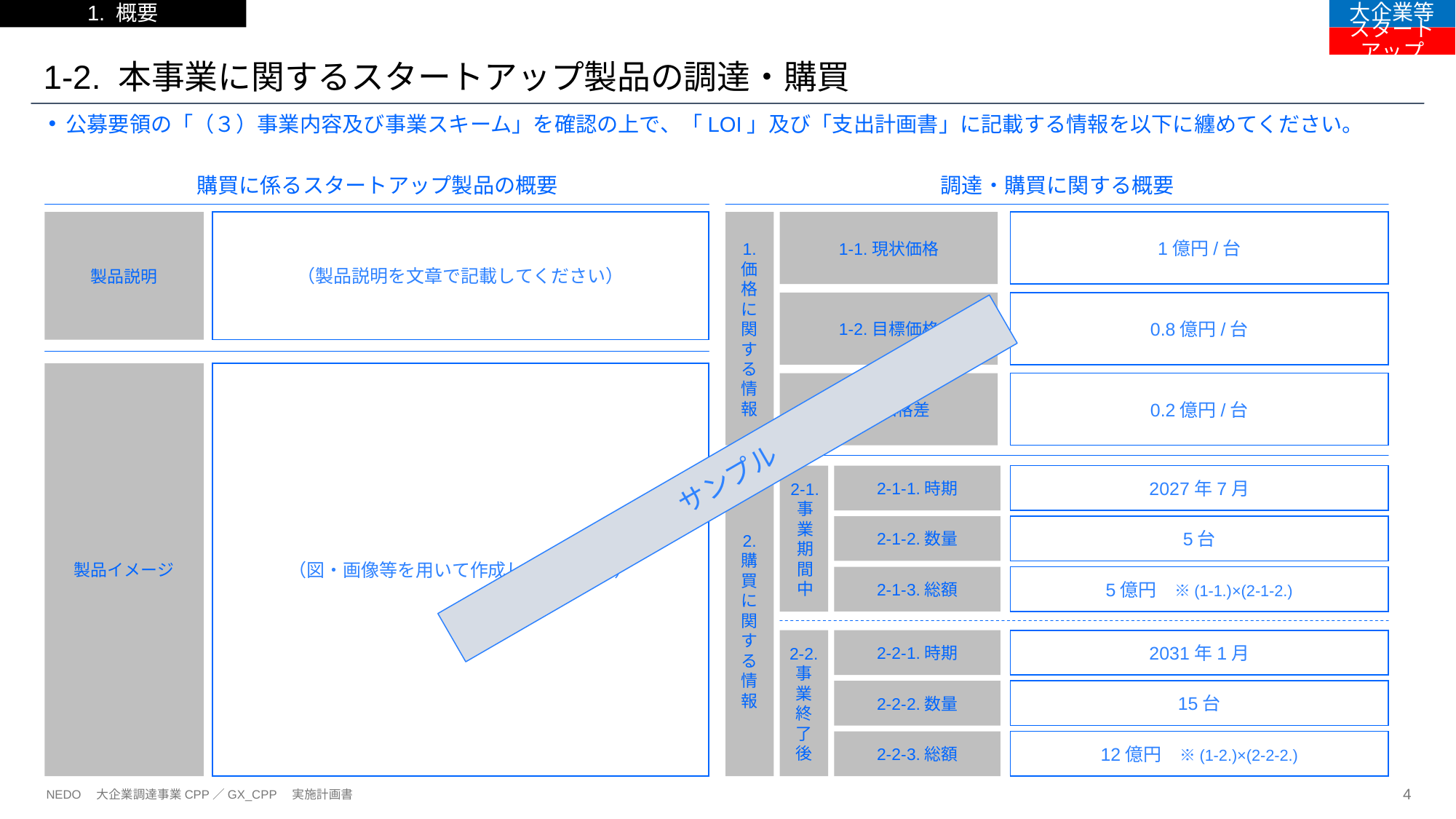

1. 概要
大企業等
スタートアップ
# 1-2. 本事業に関するスタートアップ製品の調達・購買
公募要領の「（３）事業内容及び事業スキーム」を確認の上で、「LOI」及び「支出計画書」に記載する情報を以下に纏めてください。
購買に係るスタートアップ製品の概要
調達・購買に関する概要
製品説明
（製品説明を文章で記載してください）
1-1.現状価格
1億円/台
1.
価格に関する情報
1-2.目標価格
0.8億円/台
製品イメージ
（図・画像等を用いて作成してください）
1-3.価格差
0.2億円/台
サンプル
2.
購買に関する情報
2-1-1.時期
2027年7月
2-1.
事業期間中
2-1-2.数量
5台
2-1-3.総額
5億円　※(1-1.)×(2-1-2.)
2-2.
事業終了後
2-2-1.時期
2031年1月
2-2-2.数量
15台
2-2-3.総額
12億円　※(1-2.)×(2-2-2.)
NEDO　大企業調達事業CPP／GX_CPP　実施計画書
4